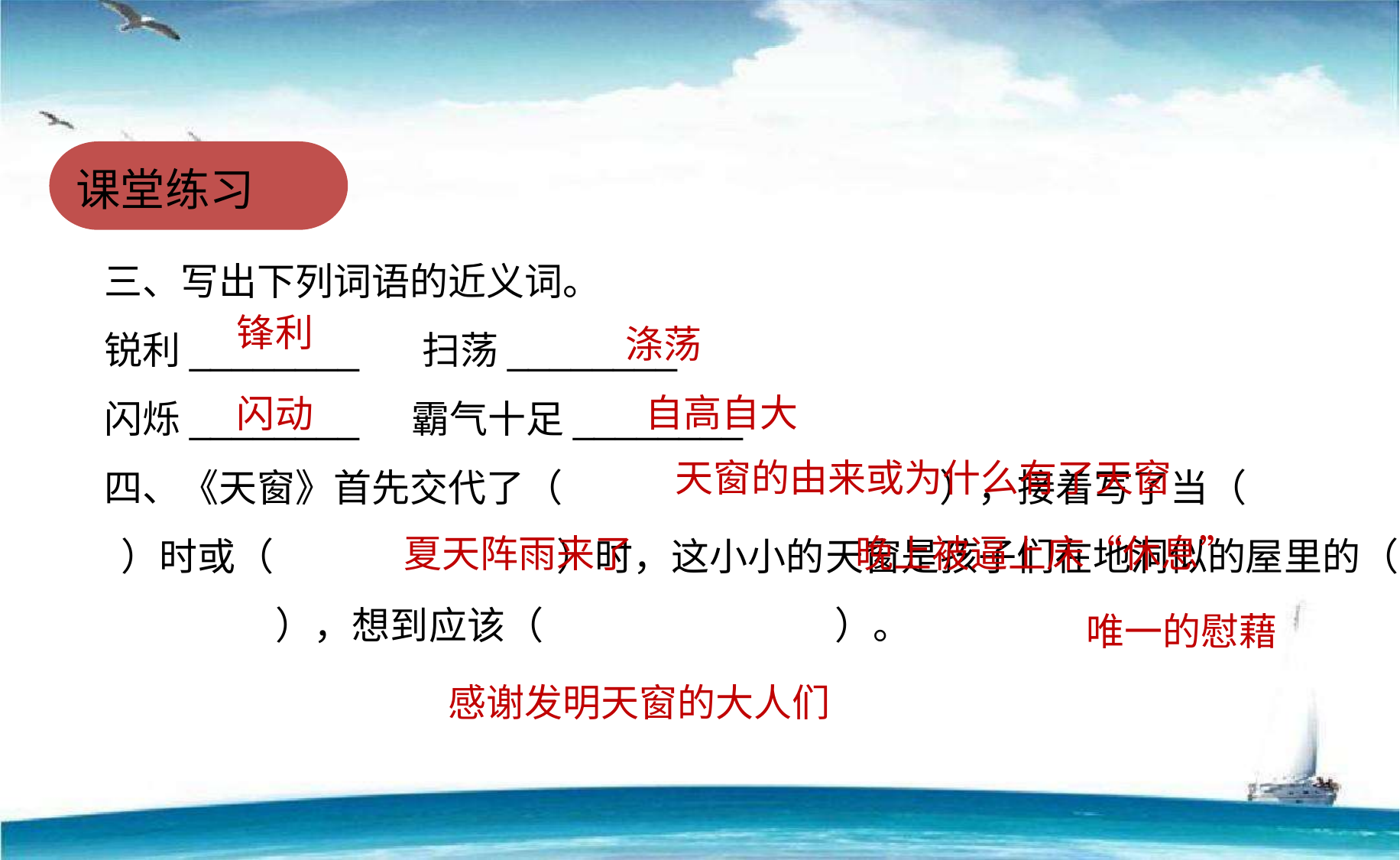

课堂练习
三、写出下列词语的近义词。
锐利________     扫荡________
闪烁________    霸气十足________
四、《天窗》首先交代了（                                            ），接着写了当（                     ）时或（                                 ）时，这小小的天窗是孩子们在地洞似的屋里的（                      ），想到应该（                                  ）。
涤荡
锋利
自高自大
闪动
天窗的由来或为什么有了天窗
 夏天阵雨来了
 晚上被逼上床“休息”
唯一的慰藉
感谢发明天窗的大人们